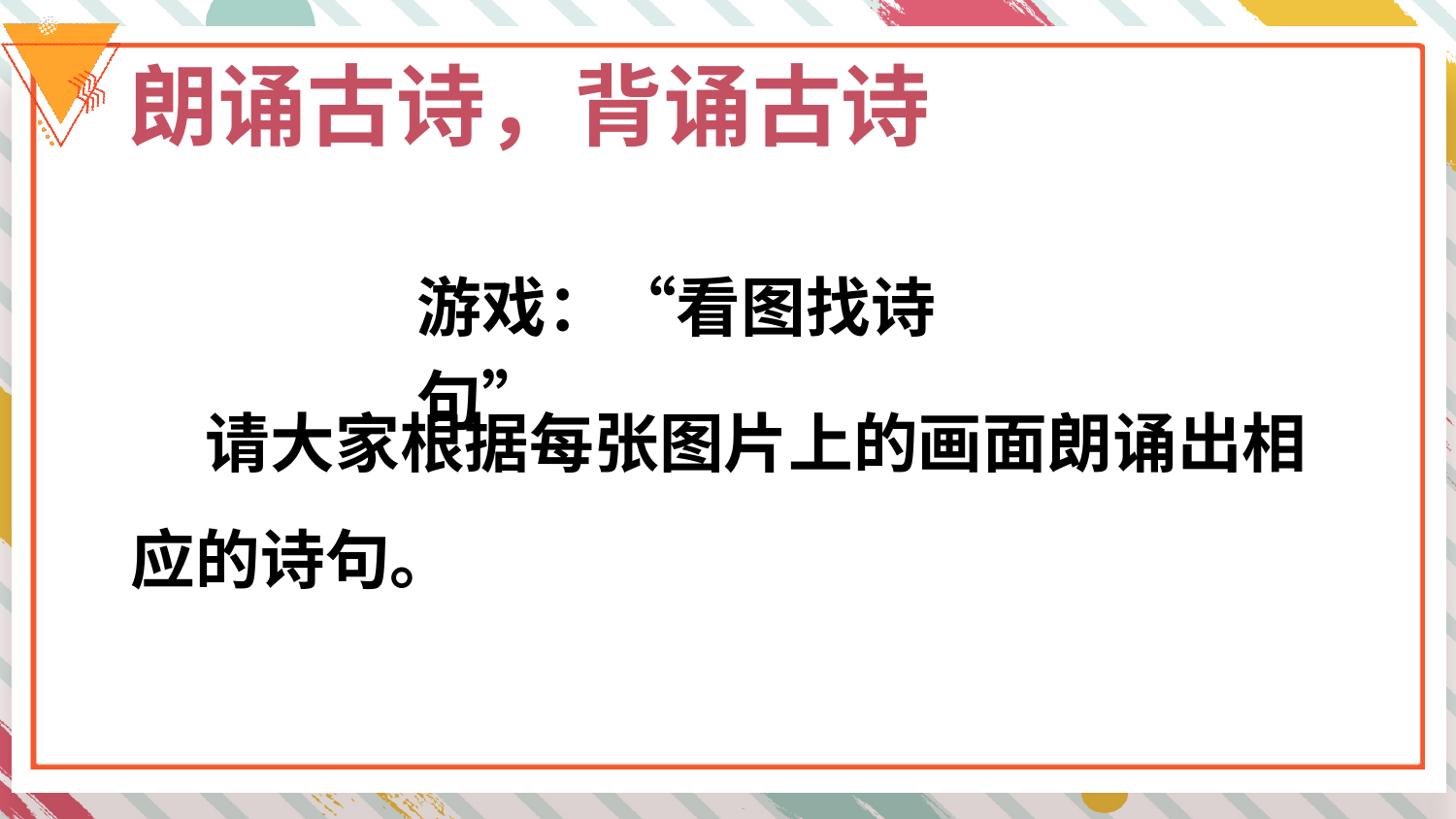

朗诵古诗，背诵古诗
游戏：“看图找诗句”
    请大家根据每张图片上的画面朗诵出相应的诗句。